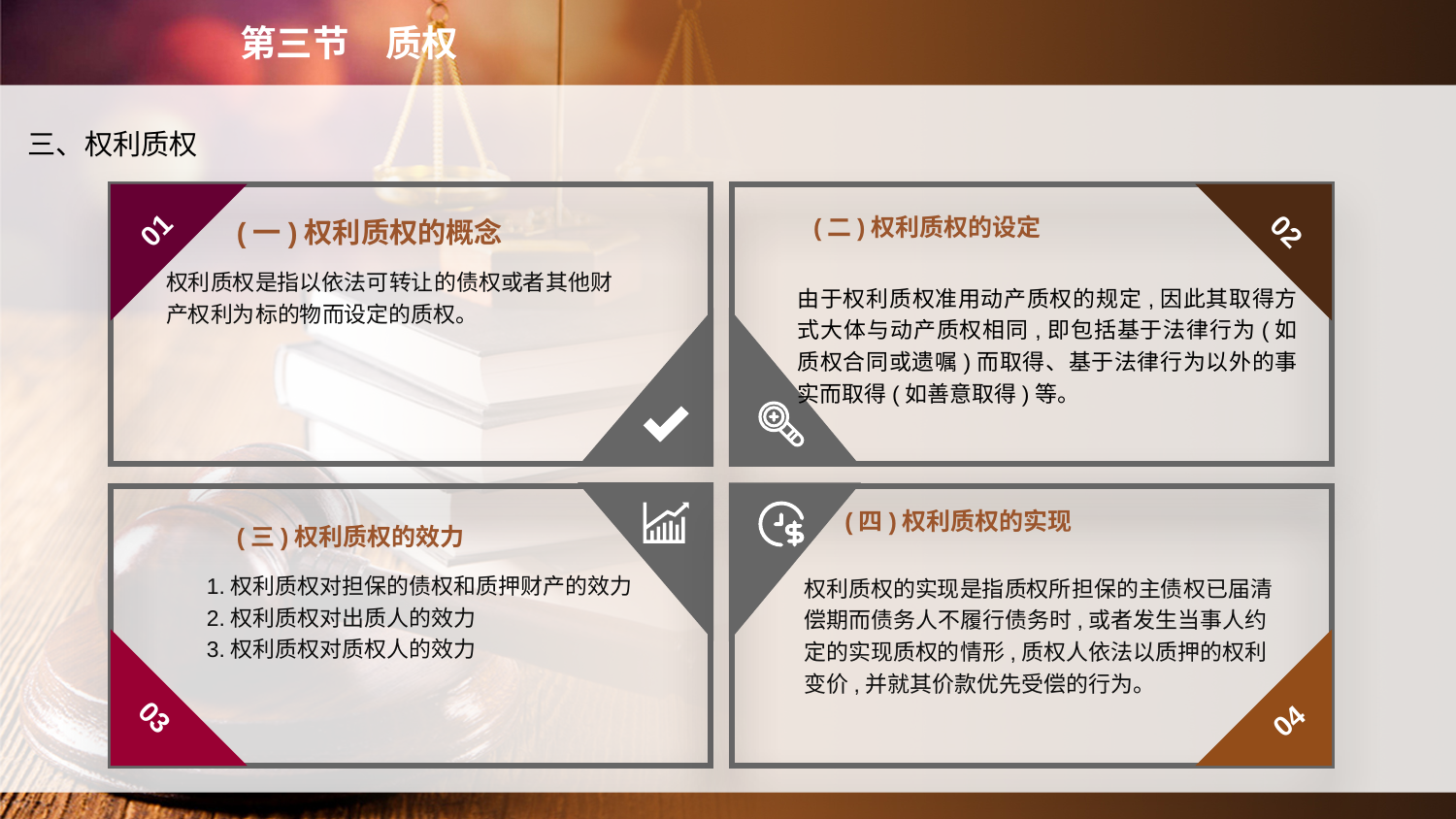

第三节　质权
三、权利质权

(二)权利质权的设定
01
02
(一)权利质权的概念
权利质权是指以依法可转让的债权或者其他财产权利为标的物而设定的质权。
由于权利质权准用动产质权的规定,因此其取得方式大体与动产质权相同,即包括基于法律行为(如质权合同或遗嘱)而取得、基于法律行为以外的事实而取得(如善意取得)等。

(四)权利质权的实现

(三)权利质权的效力
1.权利质权对担保的债权和质押财产的效力
2.权利质权对出质人的效力
3.权利质权对质权人的效力

权利质权的实现是指质权所担保的主债权已届清偿期而债务人不履行债务时,或者发生当事人约定的实现质权的情形,质权人依法以质押的权利变价,并就其价款优先受偿的行为。

03
04